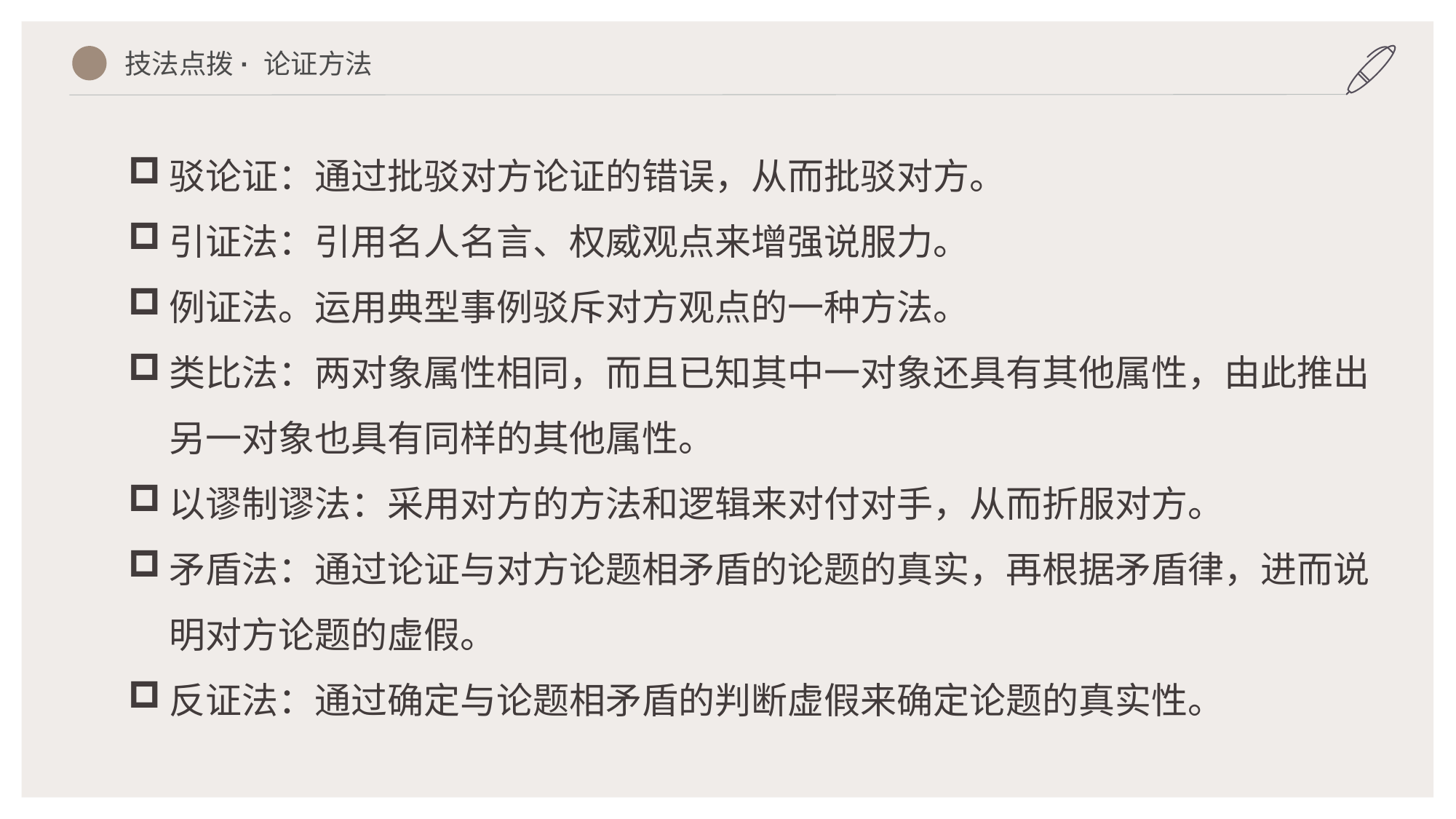

技法点拨· 论证方法

驳论证：通过批驳对方论证的错误，从而批驳对方。
引证法：引用名人名言、权威观点来增强说服力。
例证法。运用典型事例驳斥对方观点的一种方法。
类比法：两对象属性相同，而且已知其中一对象还具有其他属性，由此推出另一对象也具有同样的其他属性。
以谬制谬法：采用对方的方法和逻辑来对付对手，从而折服对方。
矛盾法：通过论证与对方论题相矛盾的论题的真实，再根据矛盾律，进而说明对方论题的虚假。
反证法：通过确定与论题相矛盾的判断虚假来确定论题的真实性。